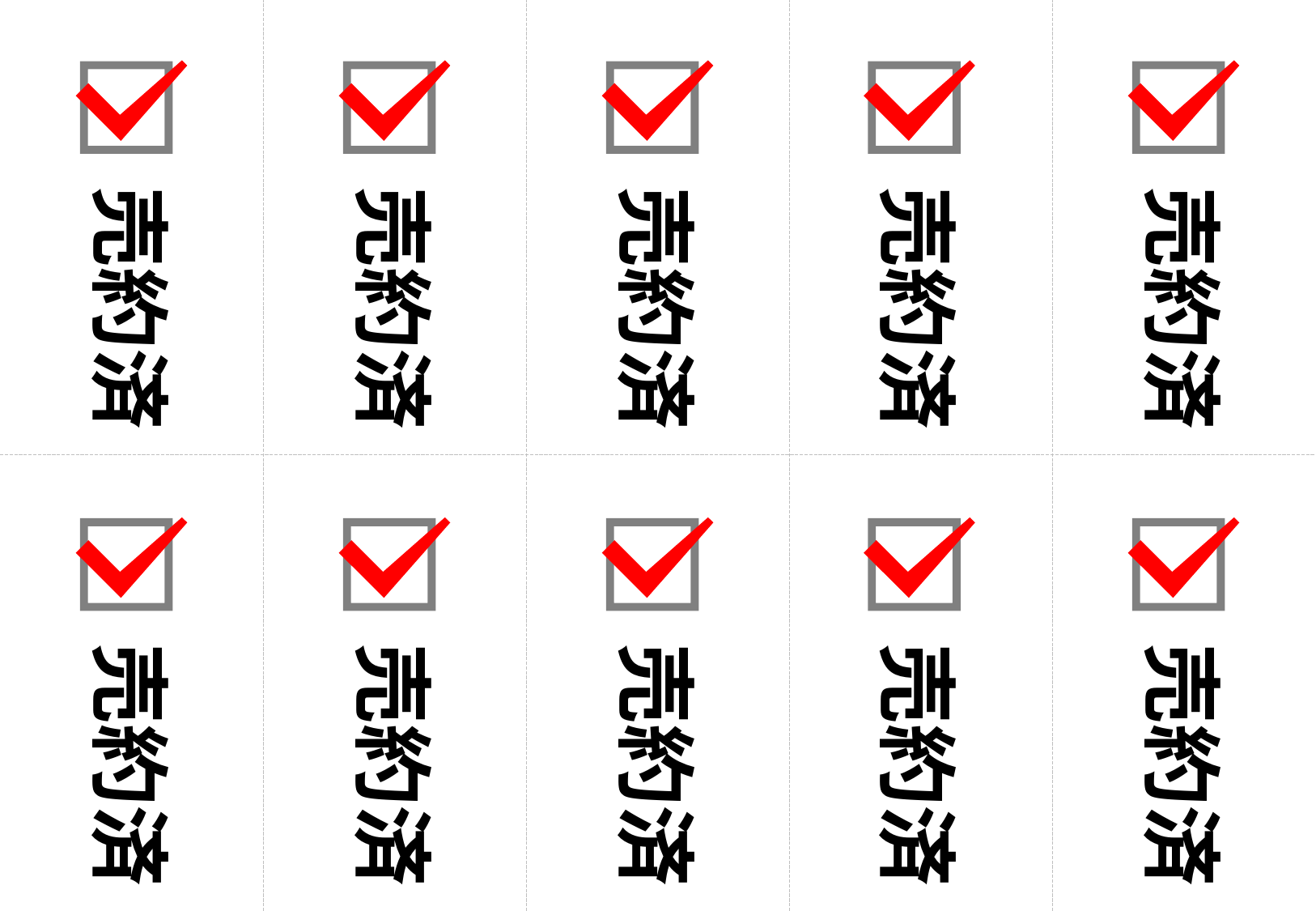

売約済
売約済
売約済
売約済
売約済

売約済
売約済
売約済
売約済
売約済